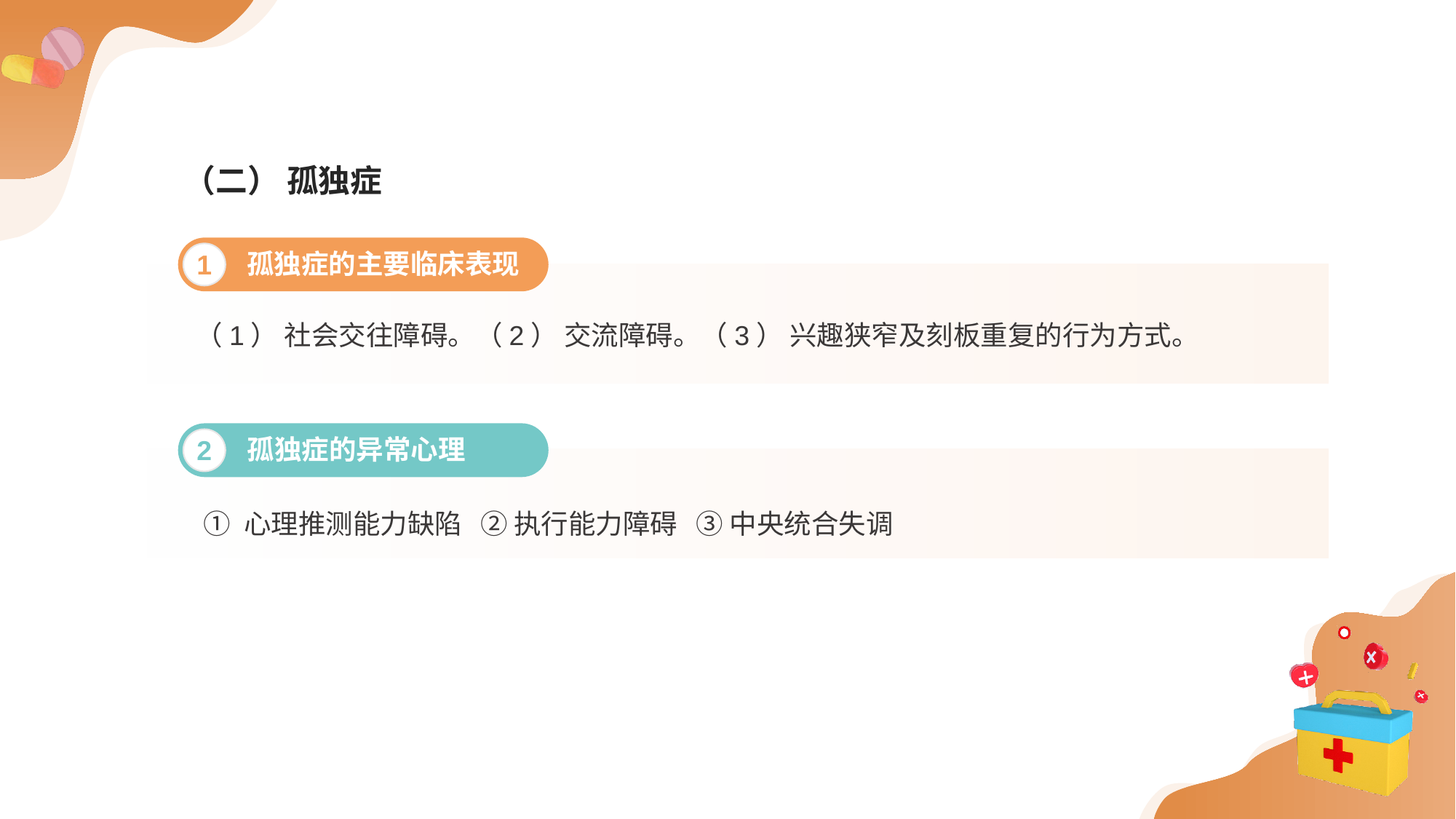

（二） 孤独症

孤独症的主要临床表现

1

（1） 社会交往障碍。（2） 交流障碍。（3） 兴趣狭窄及刻板重复的行为方式。

孤独症的异常心理

2

     ① 心理推测能力缺陷   ② 执行能力障碍   ③ 中央统合失调